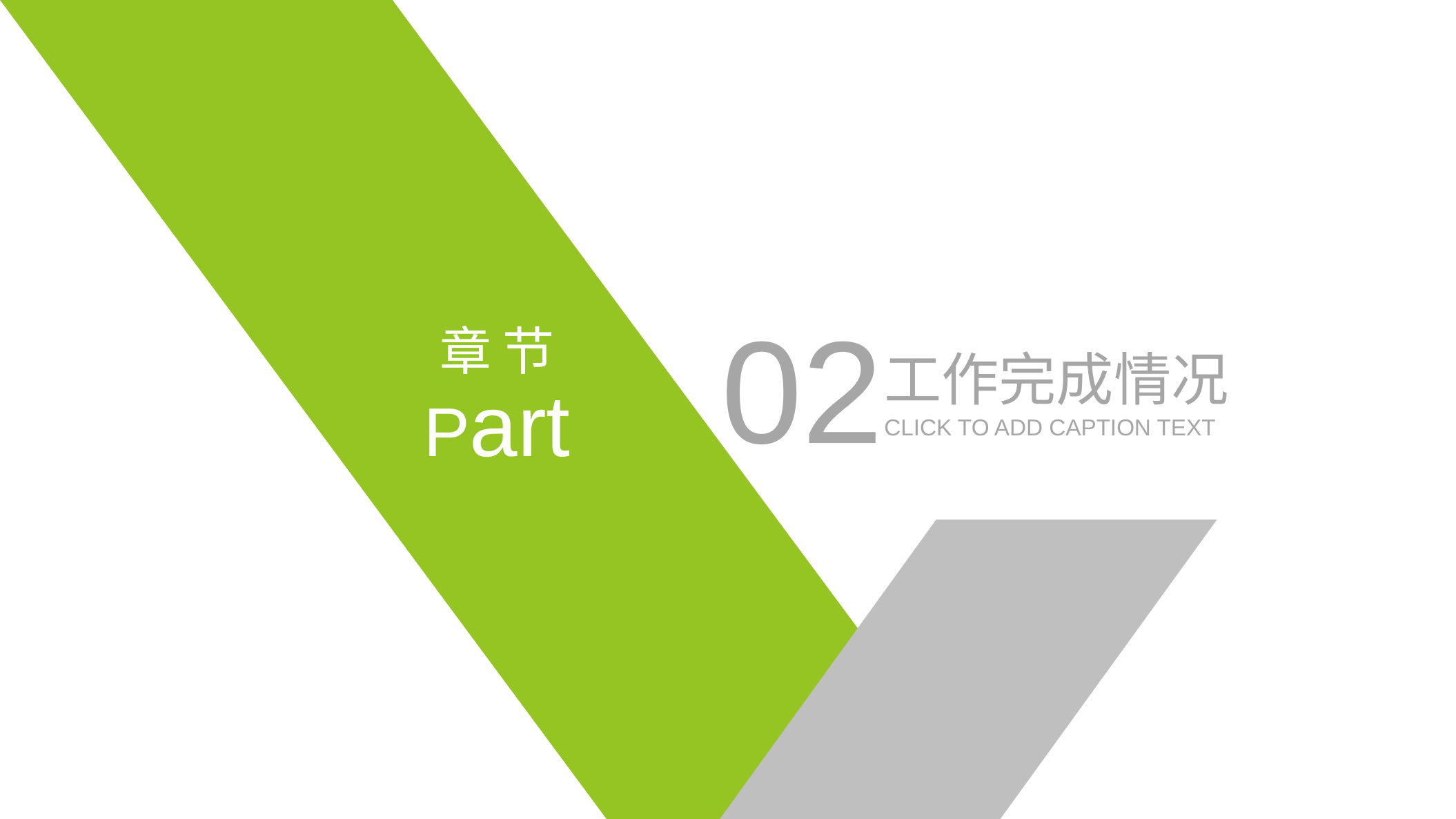

02
章 节
工作完成情况
Part
CLICK TO ADD CAPTION TEXT